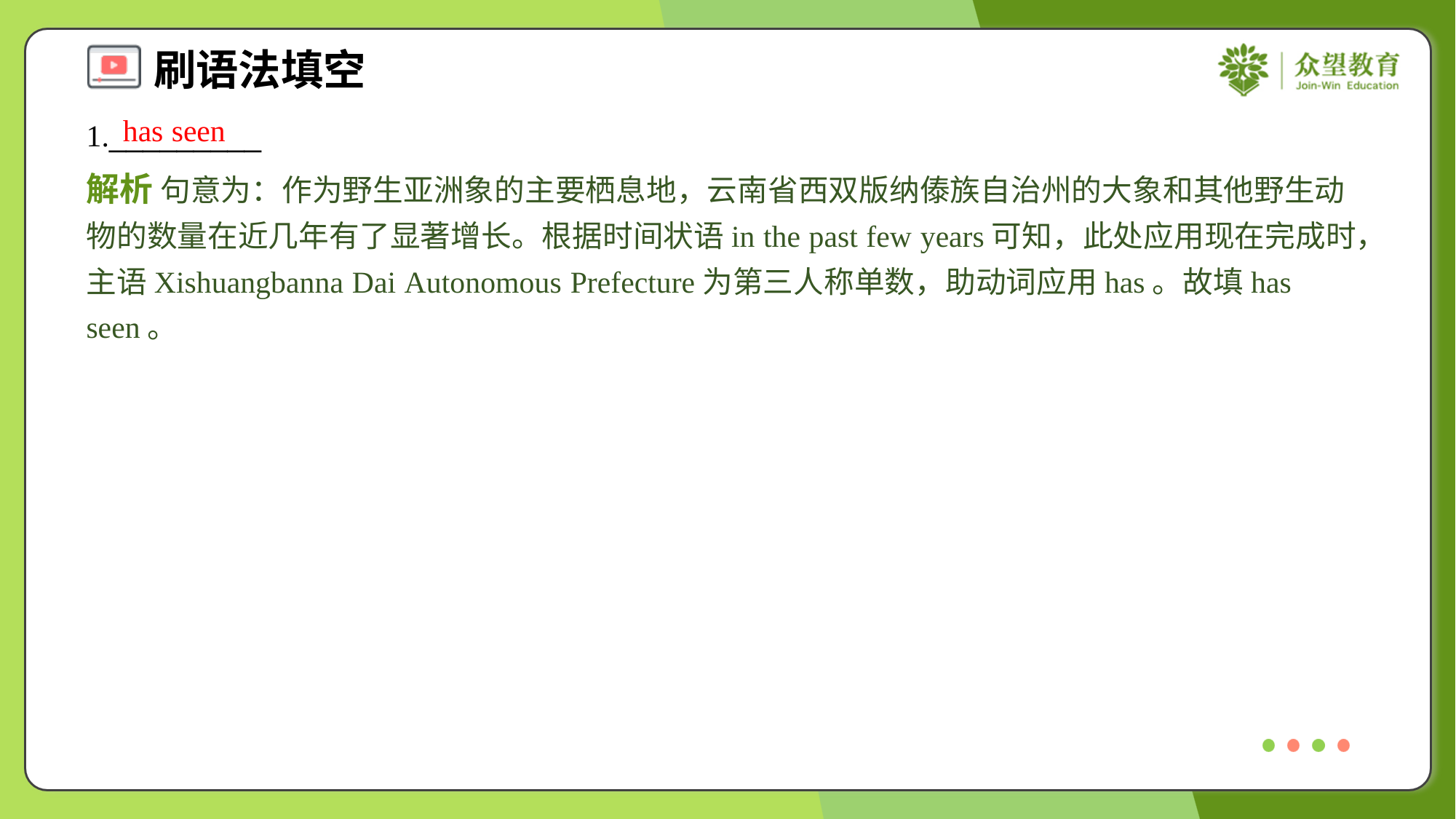

has seen
1._________
解析 句意为：作为野生亚洲象的主要栖息地，云南省西双版纳傣族自治州的大象和其他野生动物的数量在近几年有了显著增长。根据时间状语in the past few years可知，此处应用现在完成时，主语Xishuangbanna Dai Autonomous Prefecture为第三人称单数，助动词应用has。故填has seen。